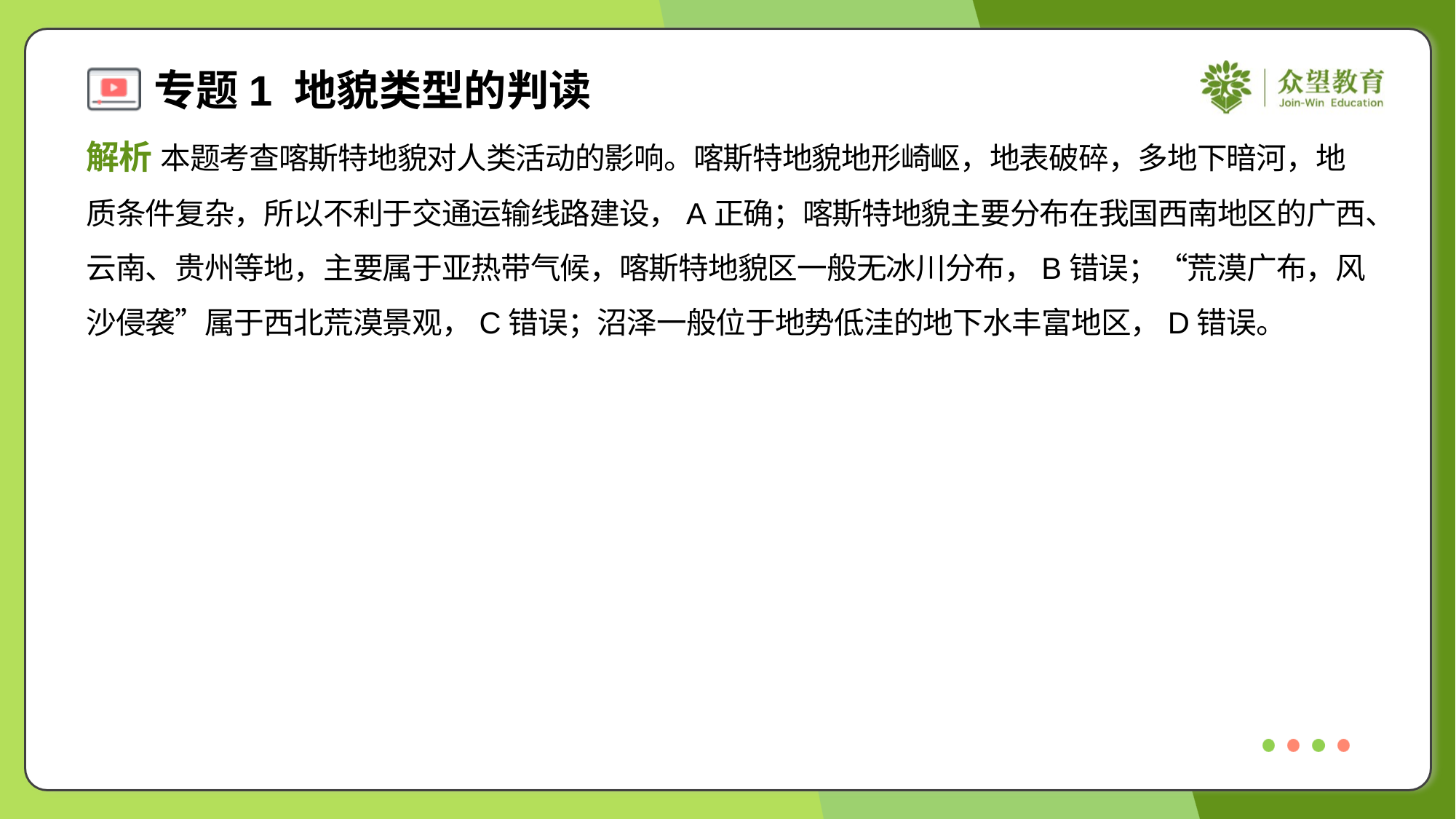

解析 本题考查喀斯特地貌对人类活动的影响。喀斯特地貌地形崎岖，地表破碎，多地下暗河，地
质条件复杂，所以不利于交通运输线路建设，A正确；喀斯特地貌主要分布在我国西南地区的广西、
云南、贵州等地，主要属于亚热带气候，喀斯特地貌区一般无冰川分布，B错误；“荒漠广布，风
沙侵袭”属于西北荒漠景观，C错误；沼泽一般位于地势低洼的地下水丰富地区，D错误。